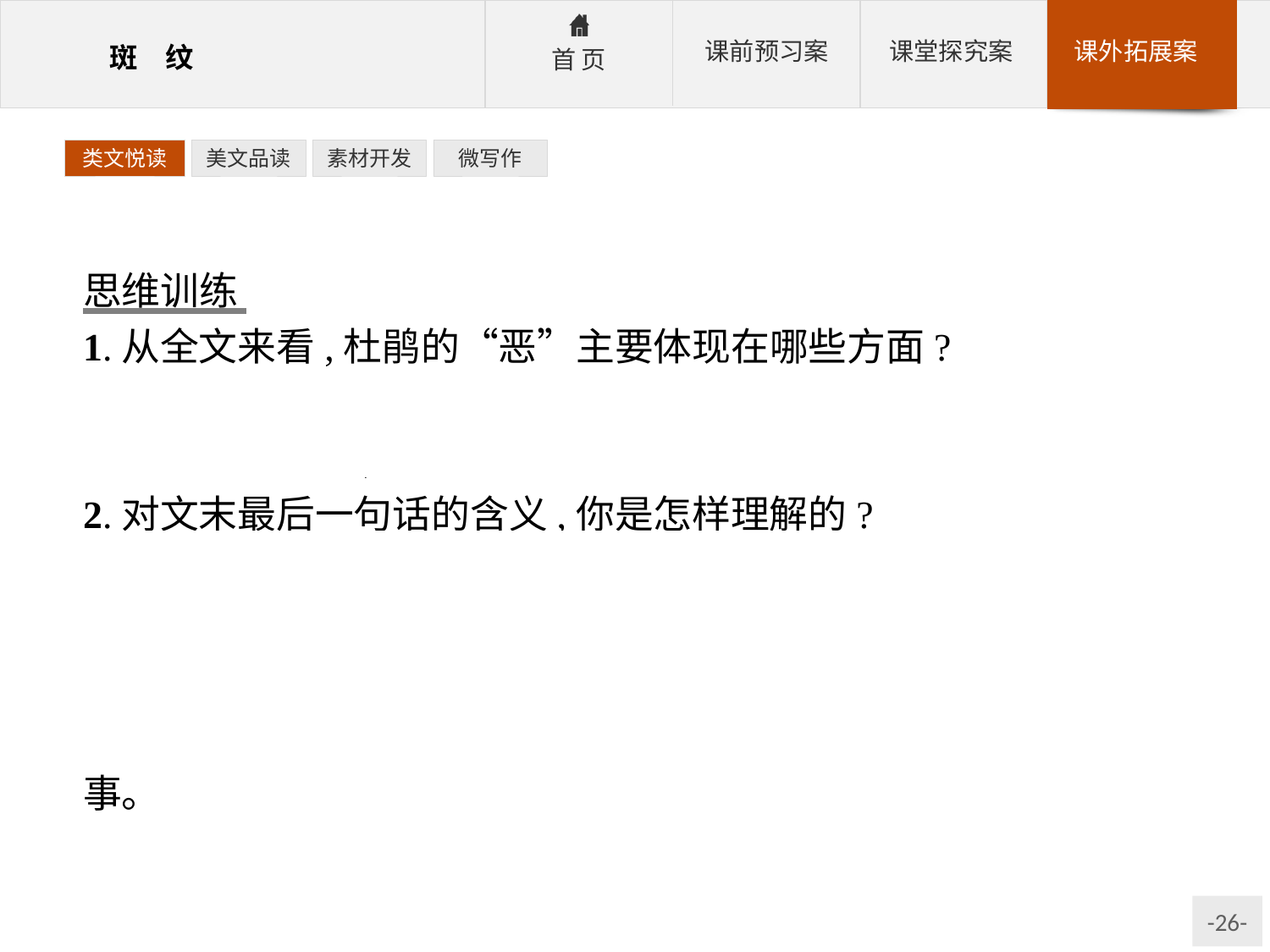

类文悦读
美文品读
素材开发
微写作
思维训练
1.从全文来看,杜鹃的“恶”主要体现在哪些方面?
参考答案:靠阴谋繁殖后代;雏鸟杀死伯劳的亲生骨肉独霸全巢;长大后不辞而别,全然忘了养父母的恩情。
2.对文末最后一句话的含义,你是怎样理解的?
参考答案:杜鹃本身缺少善良的本性和最起码的良知,品性自私、残忍,是令人讨厌的,而一对雌雄杜鹃之间的重情重义、生死相依,很让人感动。作者由此引发了“没有一个坏人会是千疮百孔绝对意义的坏”的议论,告诉人们必须用辩证的眼光来看待任何人和事。